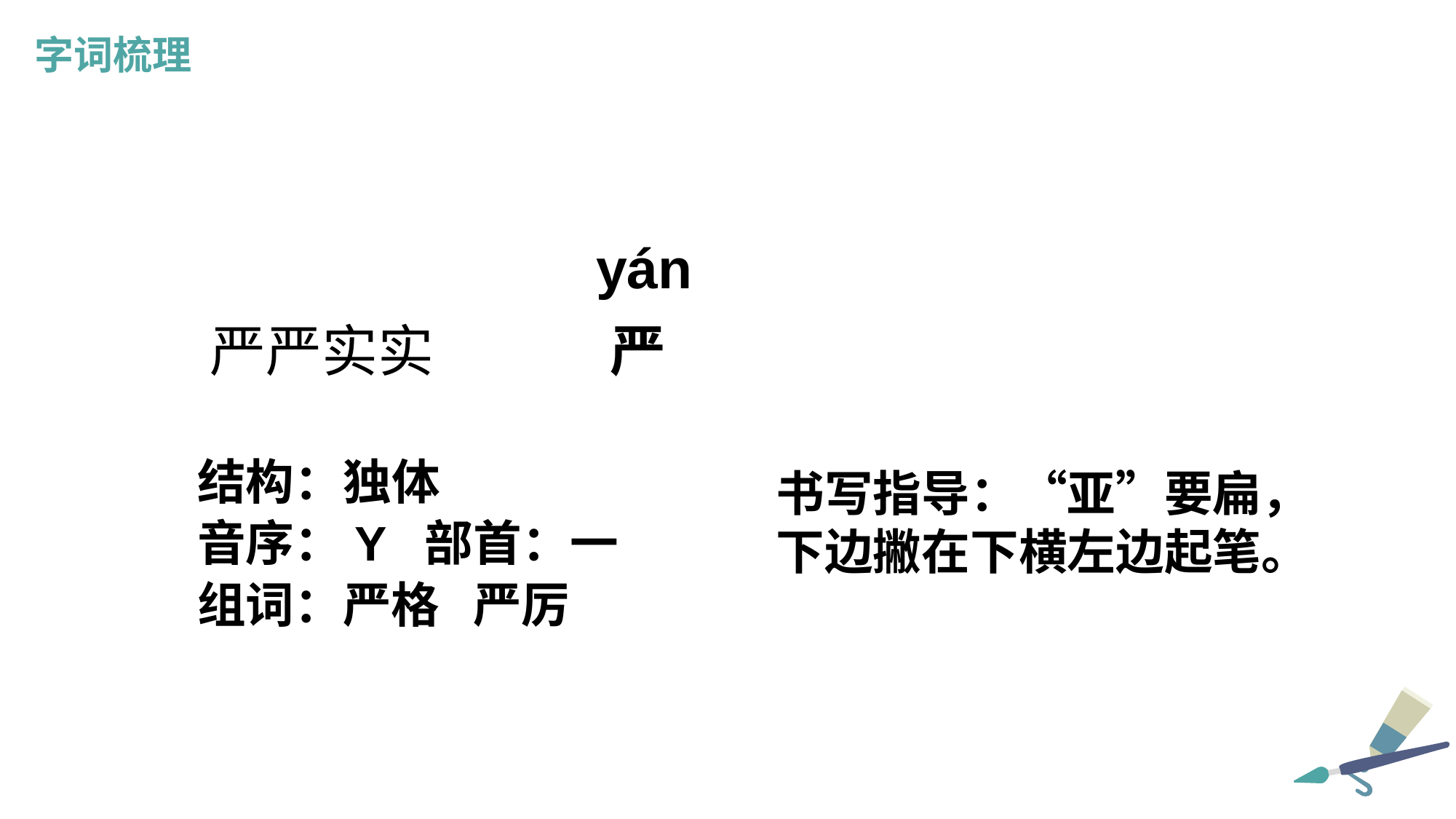

字词梳理
yán
严
严严实实
结构：独体
书写指导：“亚”要扁，
下边撇在下横左边起笔。
音序：Y  部首：一
组词：严格   严厉